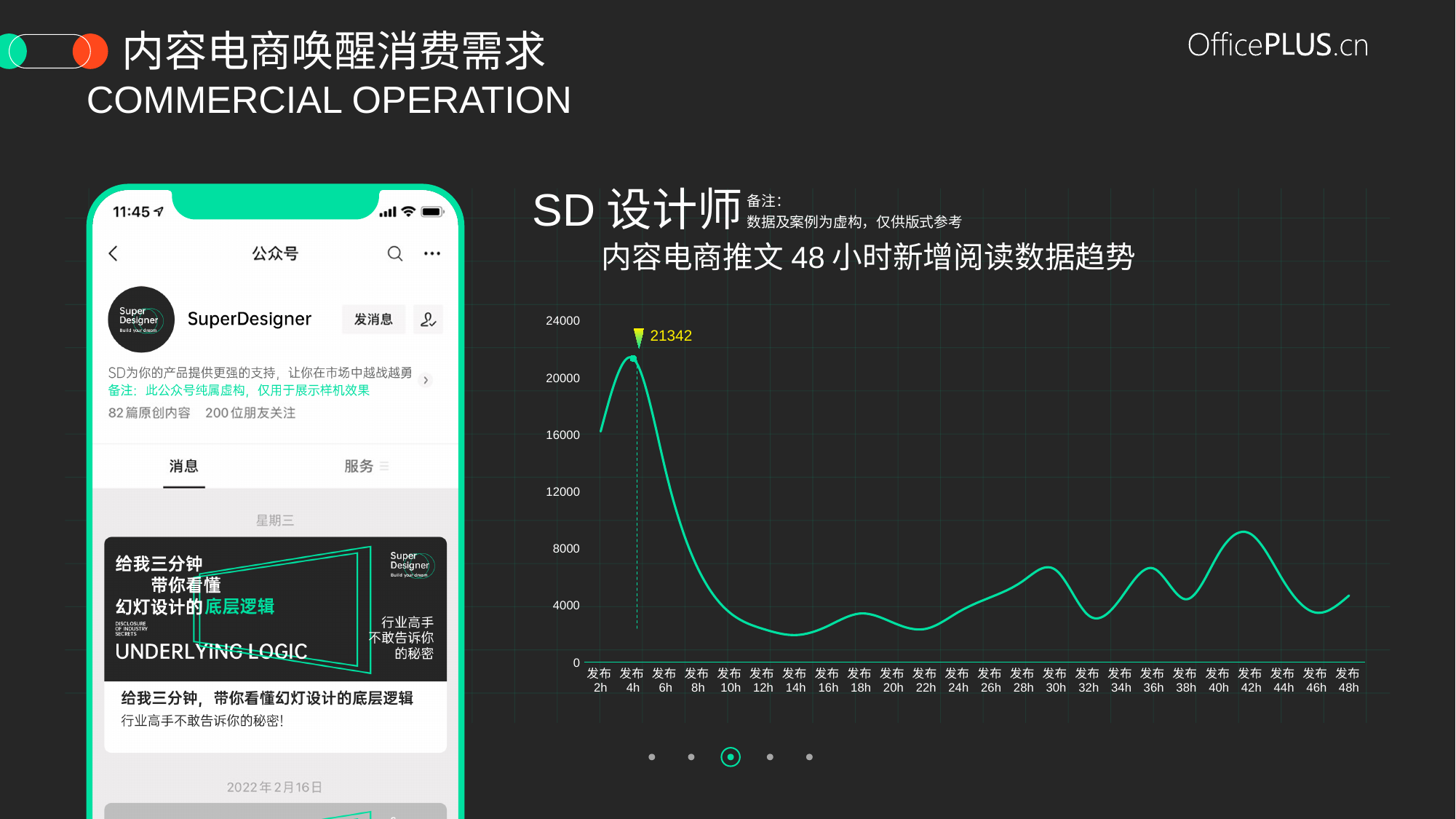

内容电商唤醒消费需求
Commercial operation
SD设计师

备注：
数据及案例为虚构，仅供版式参考
内容电商推文48小时新增阅读数据趋势

### Chart

| Category | 新增数 |
|---|---|
| 发布2h | 16210.0 |
| 发布4h | 21342.0 |
| 发布6h | 13423.0 |
| 发布8h | 6532.0 |
| 发布10h | 3425.0 |
| 发布12h | 2331.0 |
| 发布14h | 1908.0 |
| 发布16h | 2562.0 |
| 发布18h | 3423.0 |
| 发布20h | 2765.0 |
| 发布22h | 2348.0 |
| 发布24h | 3529.0 |
| 发布26h | 4578.0 |
| 发布28h | 5742.0 |
| 发布30h | 6452.0 |
| 发布32h | 3276.0 |
| 发布34h | 4539.0 |
| 发布36h | 6578.0 |
| 发布38h | 4421.0 |
| 发布40h | 7654.0 |
| 发布42h | 8976.0 |
| 发布44h | 5643.0 |
| 发布46h | 3476.0 |
| 发布48h | 4689.0 |
21342